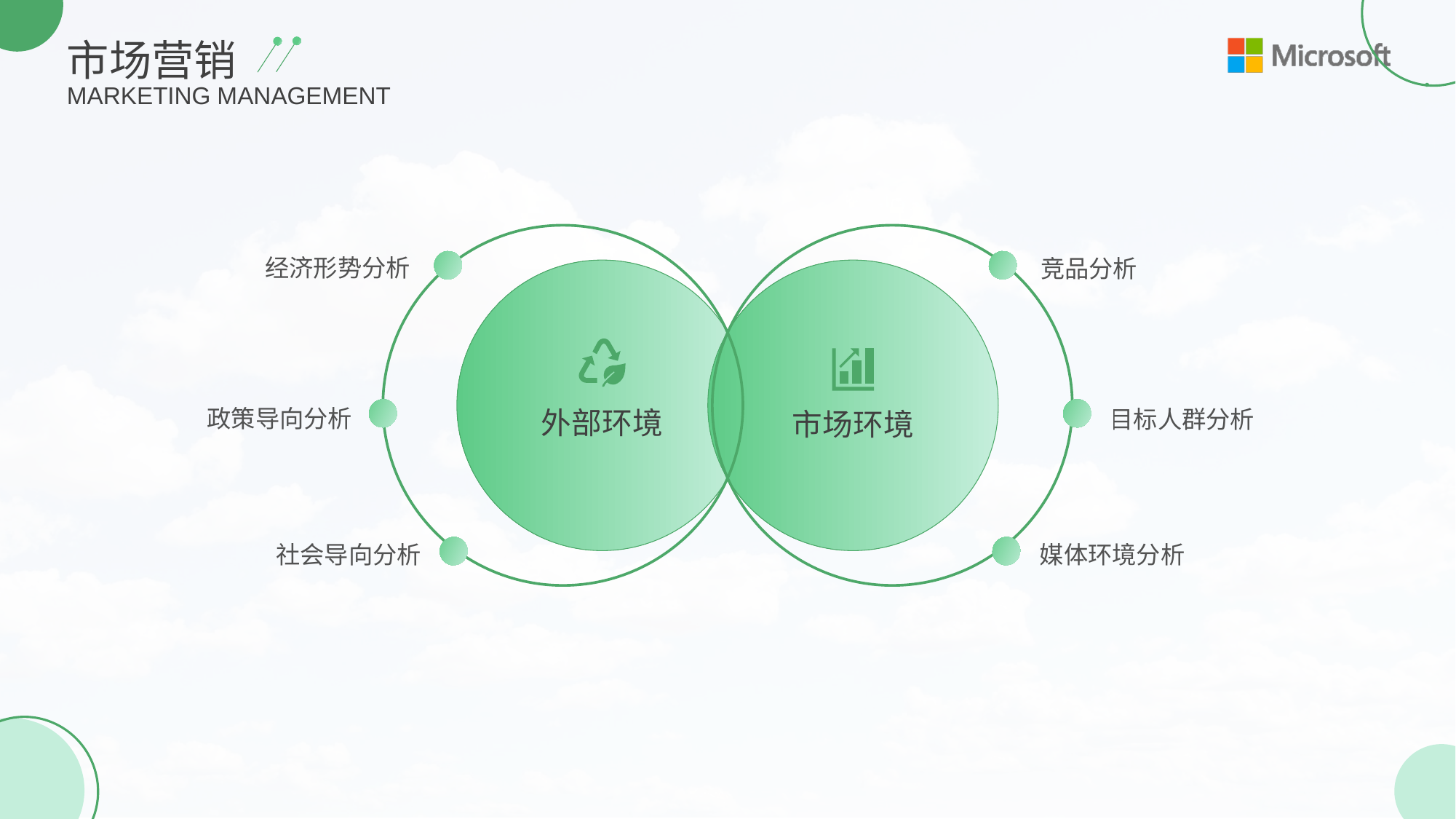

市场营销
MARKETING MANAGEMENT

经济形势分析
竞品分析

政策导向分析
目标人群分析

外部环境
市场环境
社会导向分析
媒体环境分析